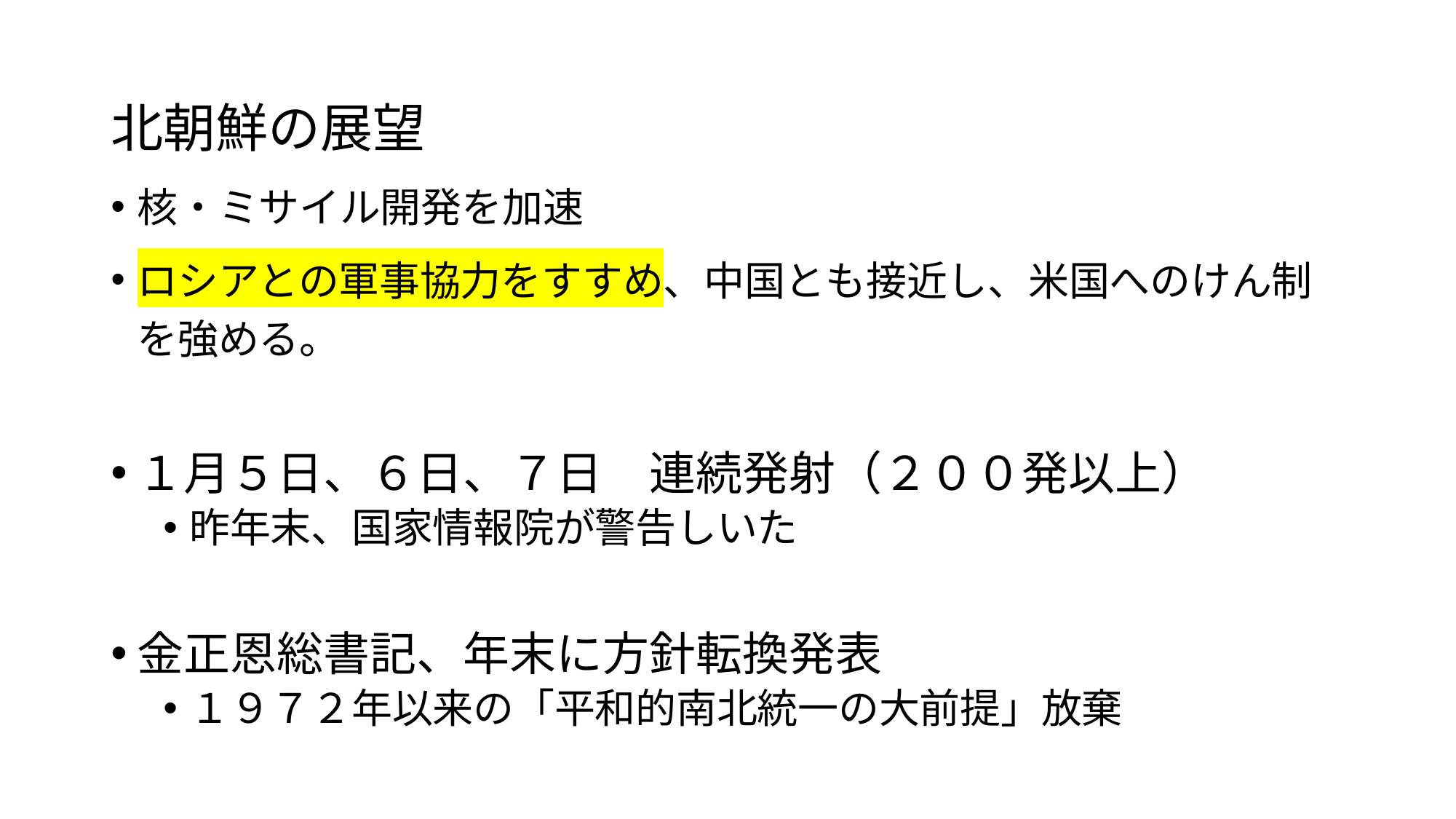

北朝鮮の展望
核・ミサイル開発を加速
ロシアとの軍事協力をすすめ、中国とも接近し、米国へのけん制を強める。

１月５日、６日、７日　連続発射（２００発以上）
昨年末、国家情報院が警告しいた

金正恩総書記、年末に方針転換発表
１９７２年以来の「平和的南北統一の大前提」放棄